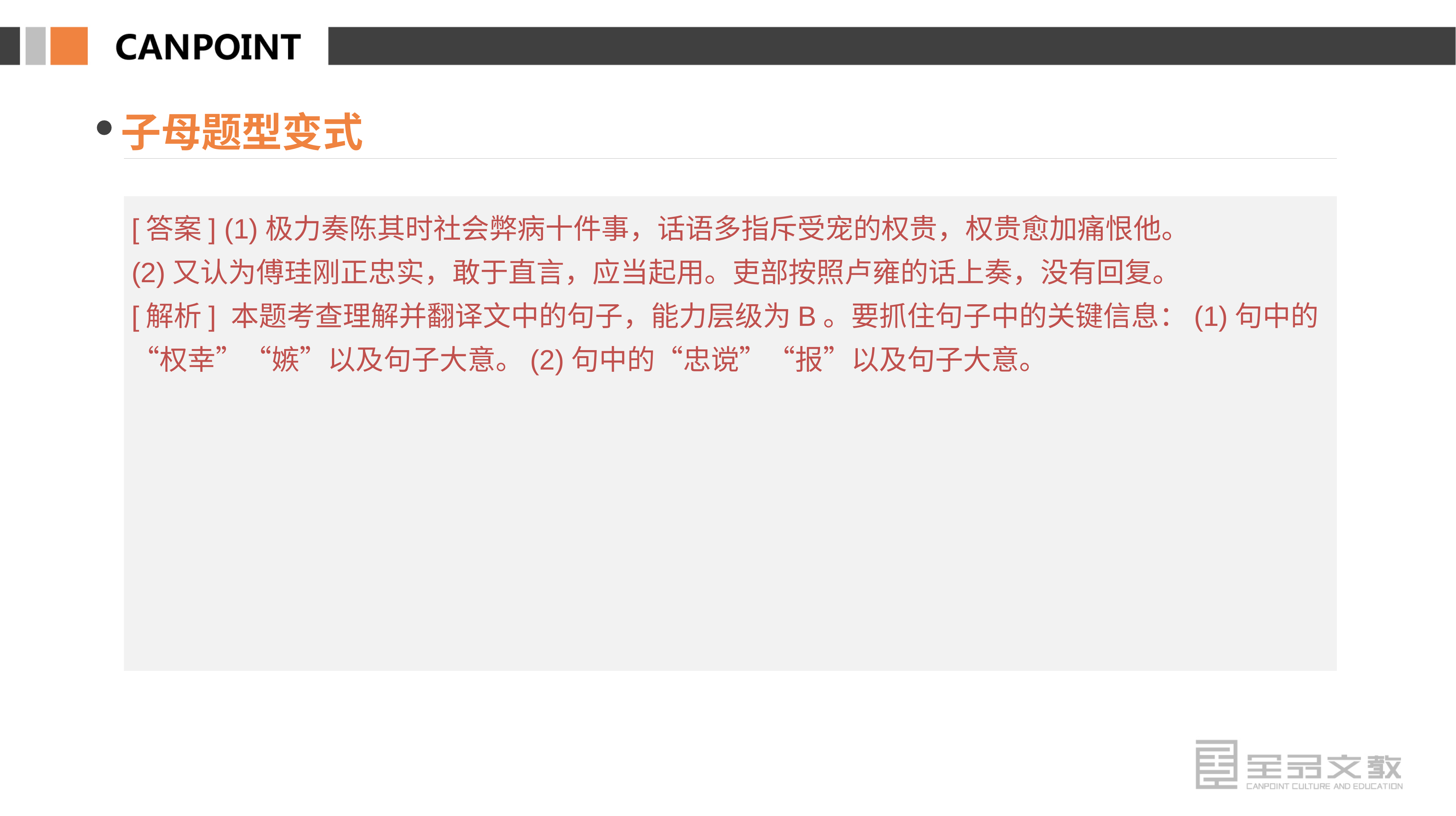

子母题型变式

[答案] (1)极力奏陈其时社会弊病十件事，话语多指斥受宠的权贵，权贵愈加痛恨他。
(2)又认为傅珪刚正忠实，敢于直言，应当起用。吏部按照卢雍的话上奏，没有回复。
[解析] 本题考查理解并翻译文中的句子，能力层级为B。要抓住句子中的关键信息：(1)句中的“权幸”“嫉”以及句子大意。(2)句中的“忠谠”“报”以及句子大意。